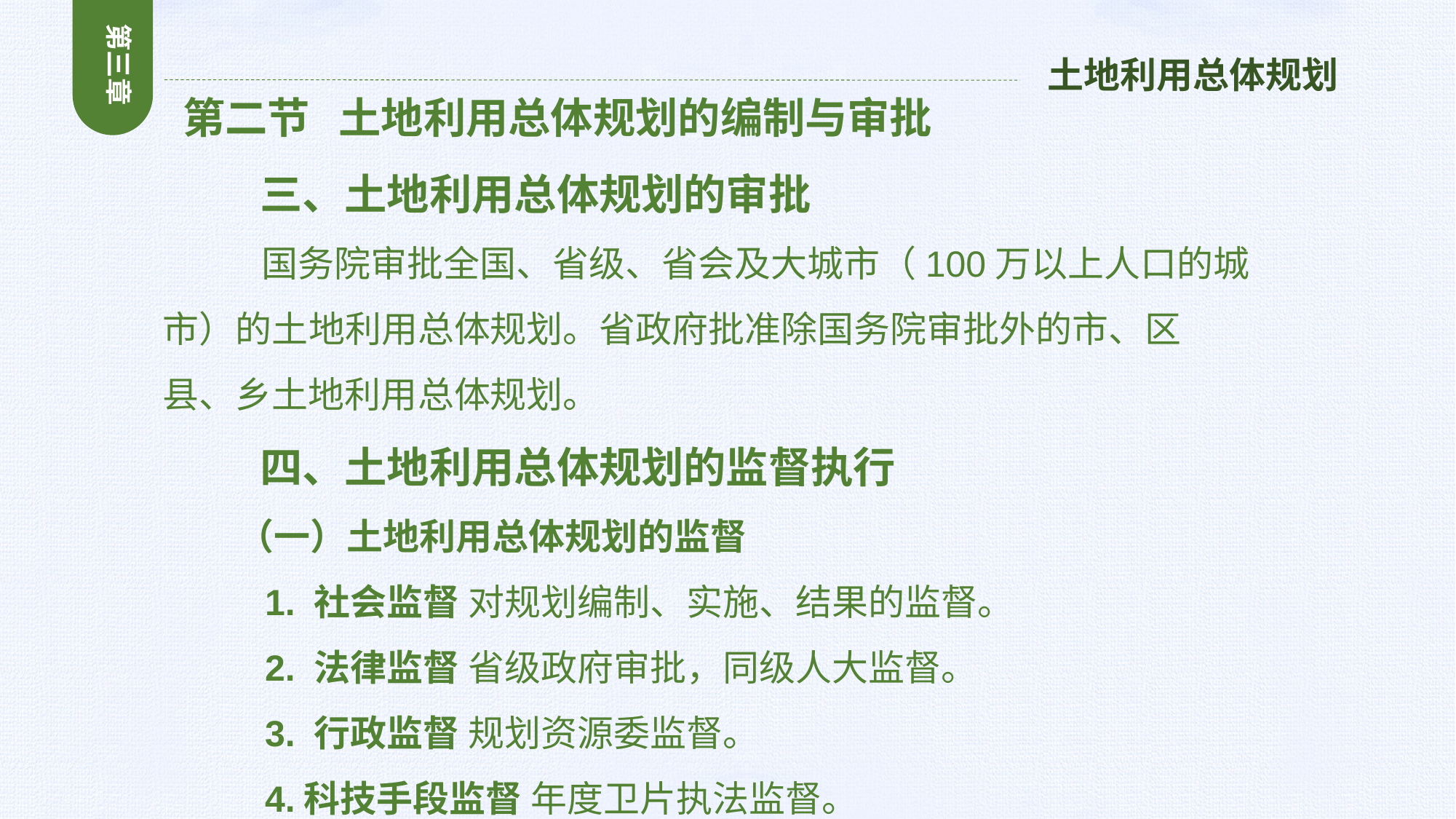

第三章
土地利用总体规划
 第二节   土地利用总体规划的编制与审批
         三、土地利用总体规划的审批
           国务院审批全国、省级、省会及大城市（100万以上人口的城市）的土地利用总体规划。省政府批准除国务院审批外的市、区县、乡土地利用总体规划。
         四、土地利用总体规划的监督执行
        （一）土地利用总体规划的监督
          1. 社会监督 对规划编制、实施、结果的监督。
          2. 法律监督 省级政府审批，同级人大监督。
          3. 行政监督 规划资源委监督。
          4.科技手段监督 年度卫片执法监督。